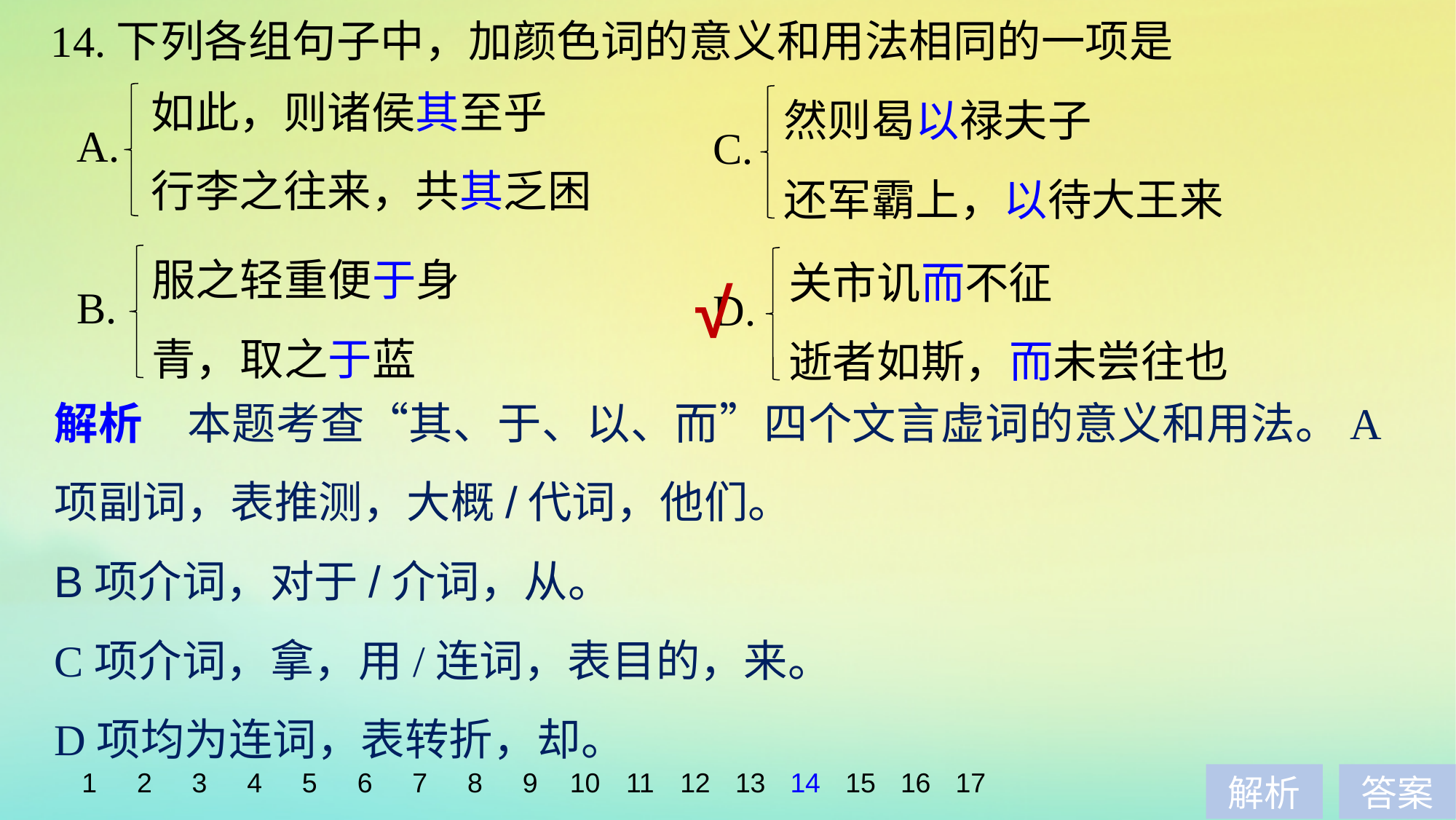

14.下列各组句子中，加颜色词的意义和用法相同的一项是
如此，则诸侯其至乎
行李之往来，共其乏困
然则曷以禄夫子
还军霸上，以待大王来

A.
C.
服之轻重便于身
青，取之于蓝
关市讥而不征
逝者如斯，而未尝往也

√
B.
D.
解析　本题考查“其、于、以、而”四个文言虚词的意义和用法。A项副词，表推测，大概/代词，他们。
B项介词，对于/介词，从。
C项介词，拿，用/连词，表目的，来。
D项均为连词，表转折，却。
1
2
3
4
5
6
7
8
9
10
11
12
13
14
15
16
17
解析
答案